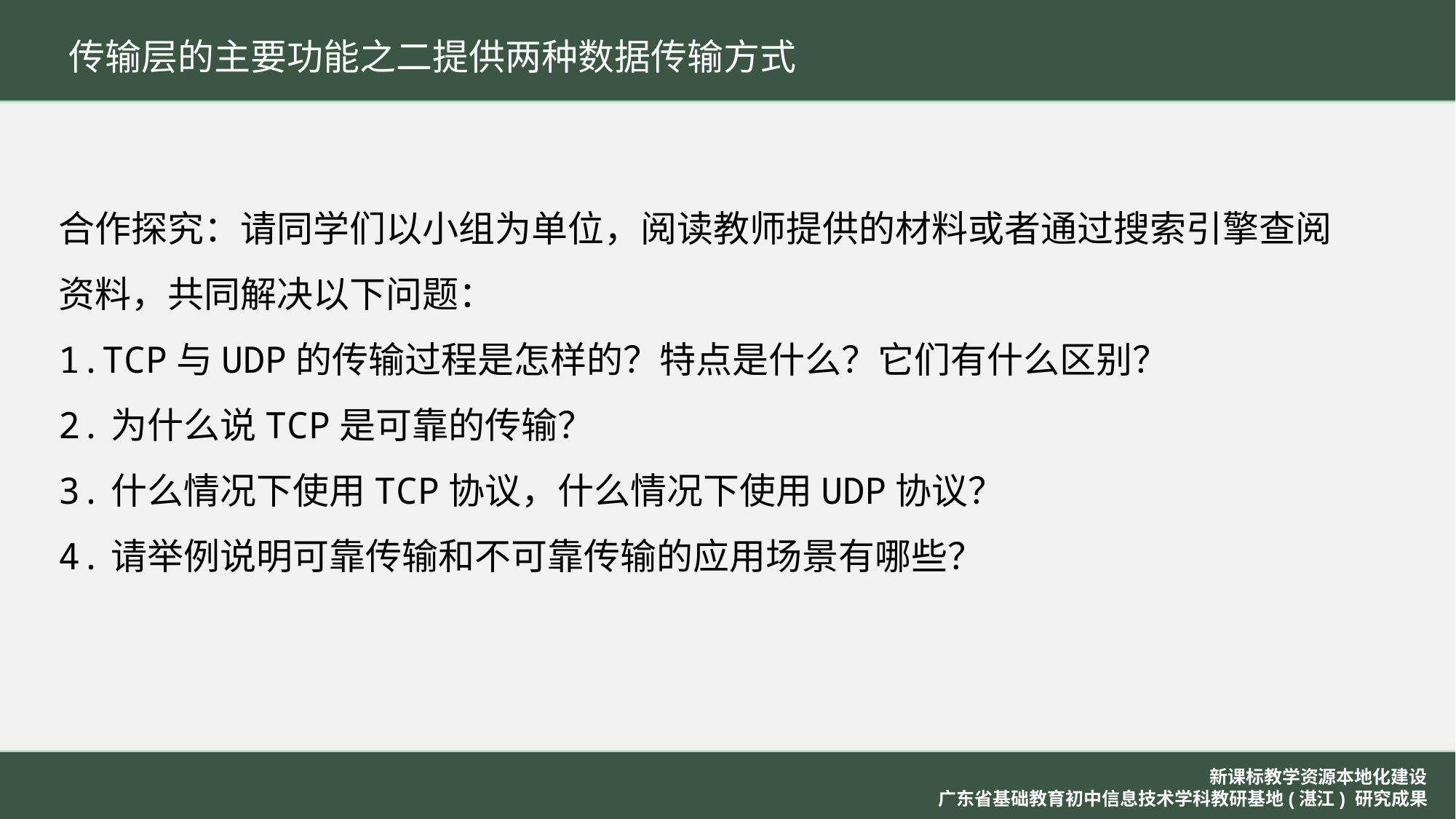

传输层的主要功能之二提供两种数据传输方式
合作探究：请同学们以小组为单位，阅读教师提供的材料或者通过搜索引擎查阅资料，共同解决以下问题：
1.TCP与UDP的传输过程是怎样的？特点是什么？它们有什么区别？
2.为什么说TCP是可靠的传输？
3.什么情况下使用TCP协议，什么情况下使用UDP协议？
4.请举例说明可靠传输和不可靠传输的应用场景有哪些？